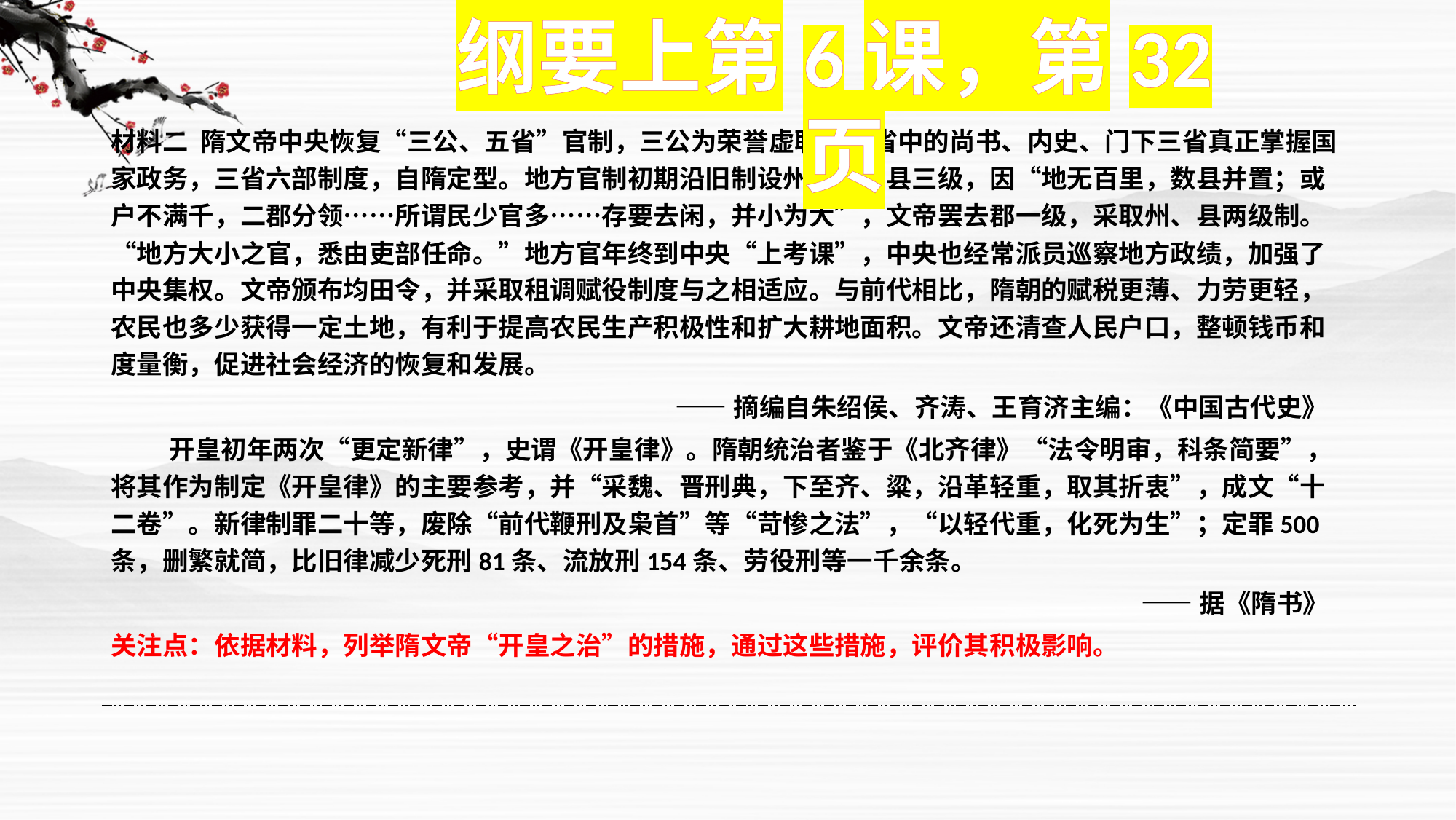

纲要上第6课，第32页
材料二  隋文帝中央恢复“三公、五省”官制，三公为荣誉虚职，五省中的尚书、内史、门下三省真正掌握国家政务，三省六部制度，自隋定型。地方官制初期沿旧制设州、郡、县三级，因“地无百里，数县并置；或户不满千，二郡分领……所谓民少官多……存要去闲，并小为大”，文帝罢去郡一级，采取州、县两级制。“地方大小之官，悉由吏部任命。”地方官年终到中央“上考课”，中央也经常派员巡察地方政绩，加强了中央集权。文帝颁布均田令，并采取租调赋役制度与之相适应。与前代相比，隋朝的赋税更薄、力劳更轻，农民也多少获得一定土地，有利于提高农民生产积极性和扩大耕地面积。文帝还清查人民户口，整顿钱币和度量衡，促进社会经济的恢复和发展。
                                                                                                 ——摘编自朱绍侯、齐涛、王育济主编：《中国古代史》
         开皇初年两次“更定新律”，史谓《开皇律》。隋朝统治者鉴于《北齐律》“法令明审，科条简要”，将其作为制定《开皇律》的主要参考，并“采魏、晋刑典，下至齐、粱，沿革轻重，取其折衷”，成文“十二卷”。新律制罪二十等，废除“前代鞭刑及枭首”等“苛惨之法”，“以轻代重，化死为生”；定罪500条，删繁就简，比旧律减少死刑81条、流放刑154条、劳役刑等一千余条。
                                                                                                                                                                                 ——据《隋书》
关注点：依据材料，列举隋文帝“开皇之治”的措施，通过这些措施，评价其积极影响。